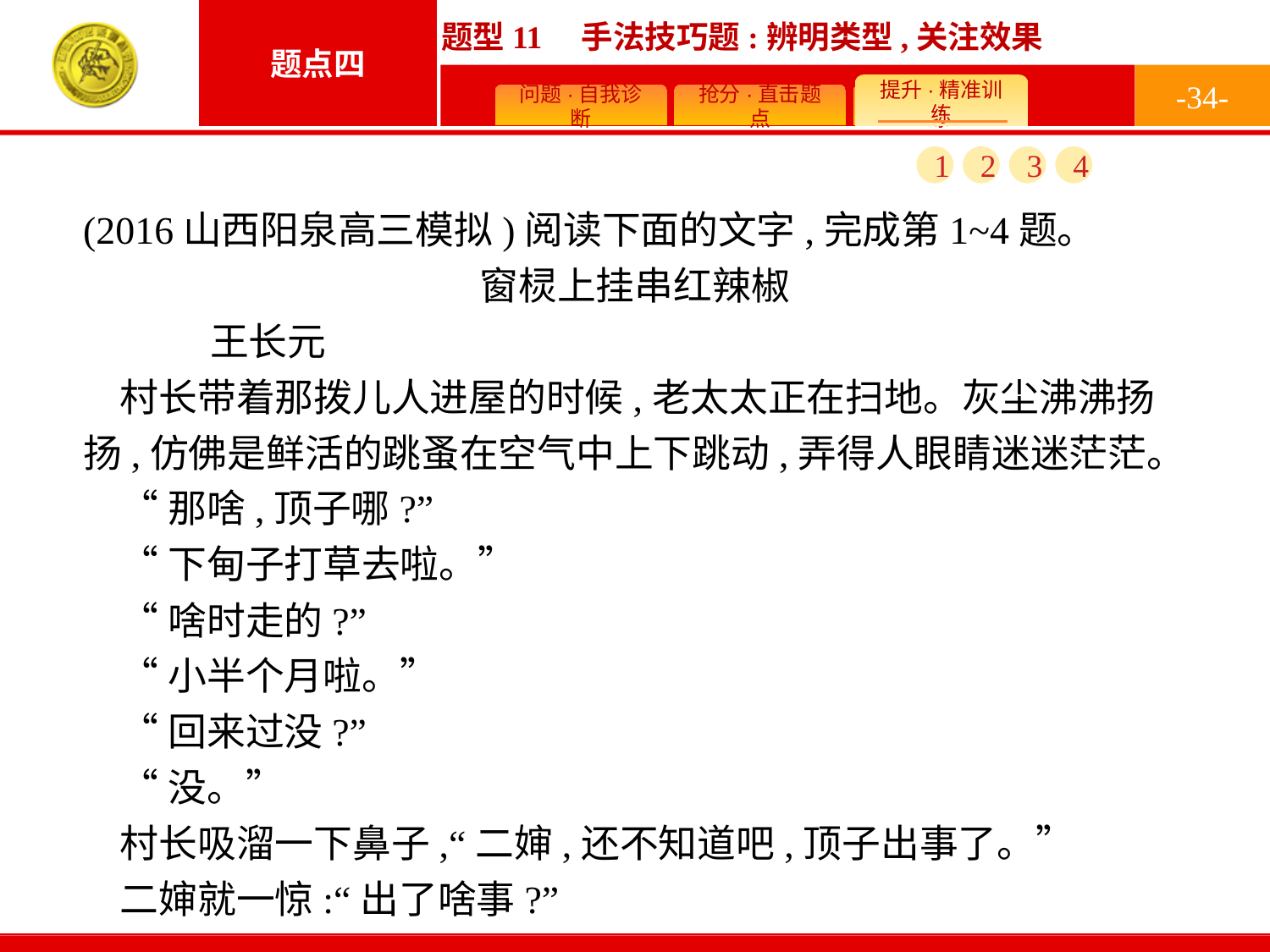

-34-
1
2
3
4
(2016山西阳泉高三模拟)阅读下面的文字,完成第1~4题。
窗棂上挂串红辣椒
	王长元
村长带着那拨儿人进屋的时候,老太太正在扫地。灰尘沸沸扬扬,仿佛是鲜活的跳蚤在空气中上下跳动,弄得人眼睛迷迷茫茫。
“那啥,顶子哪?”
“下甸子打草去啦。”
“啥时走的?”
“小半个月啦。”
“回来过没?”
“没。”
村长吸溜一下鼻子,“二婶,还不知道吧,顶子出事了。”
二婶就一惊:“出了啥事?”